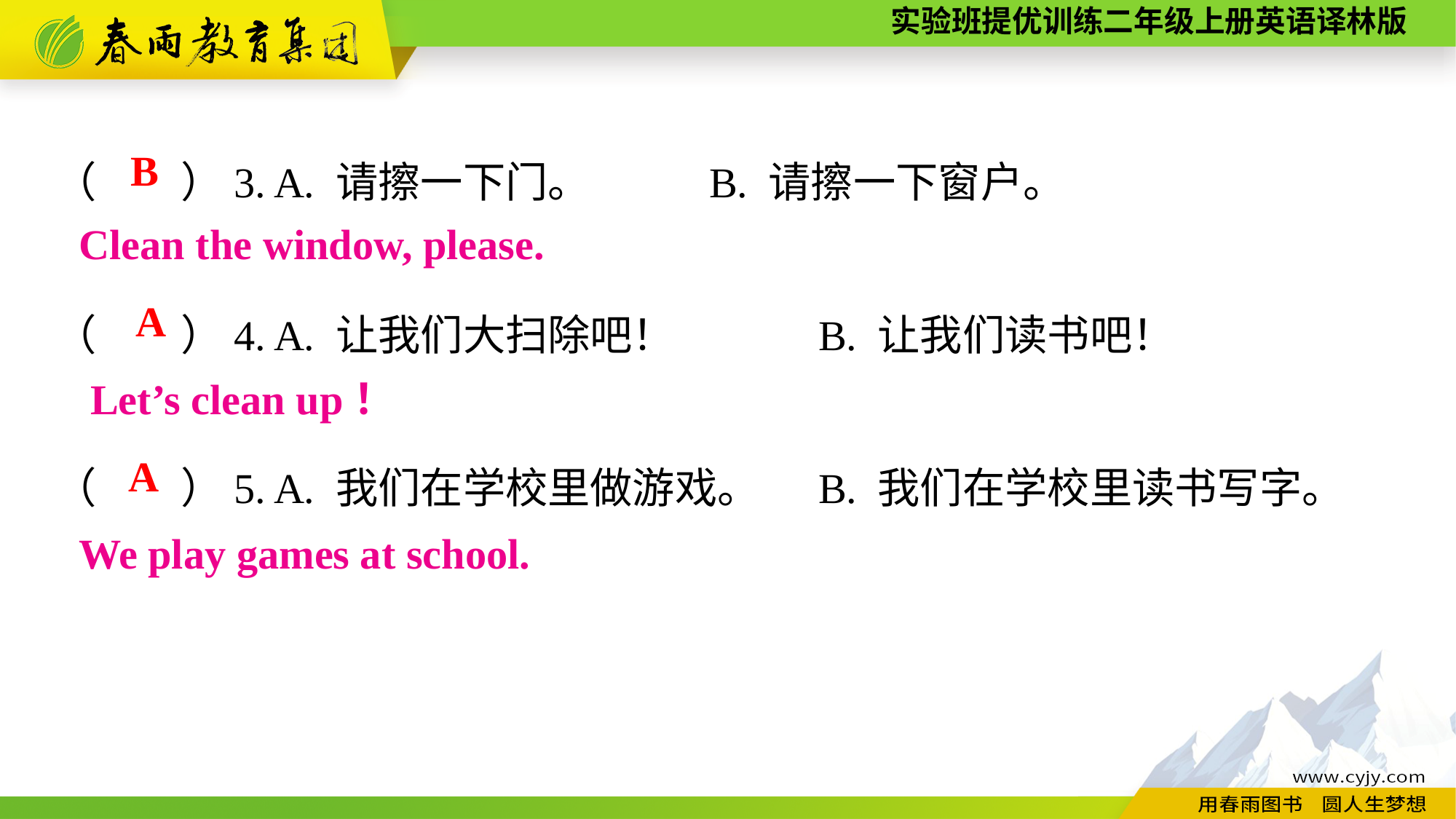

（　　）3. A. 请擦一下门。		B. 请擦一下窗户。

（　　）4. A. 让我们大扫除吧！		B. 让我们读书吧！

（　　）5. A. 我们在学校里做游戏。	B. 我们在学校里读书写字。
B
Clean the window, please.
A
Let’s clean up！
A
We play games at school.